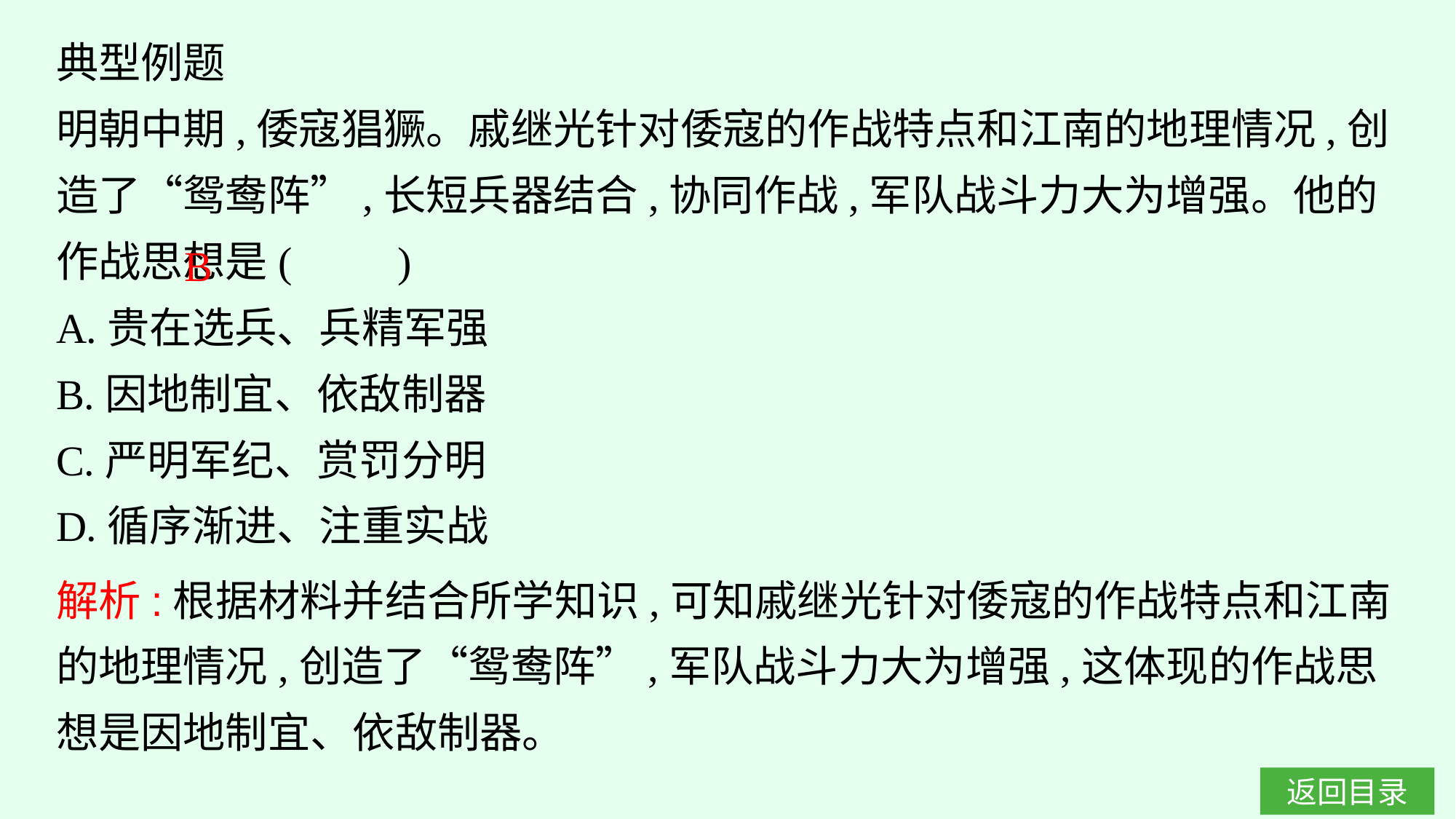

典型例题
明朝中期,倭寇猖獗。戚继光针对倭寇的作战特点和江南的地理情况,创造了“鸳鸯阵”,长短兵器结合,协同作战,军队战斗力大为增强。他的作战思想是(　　)
A.贵在选兵、兵精军强
B.因地制宜、依敌制器
C.严明军纪、赏罚分明
D.循序渐进、注重实战
B
解析:根据材料并结合所学知识,可知戚继光针对倭寇的作战特点和江南的地理情况,创造了“鸳鸯阵”,军队战斗力大为增强,这体现的作战思想是因地制宜、依敌制器。